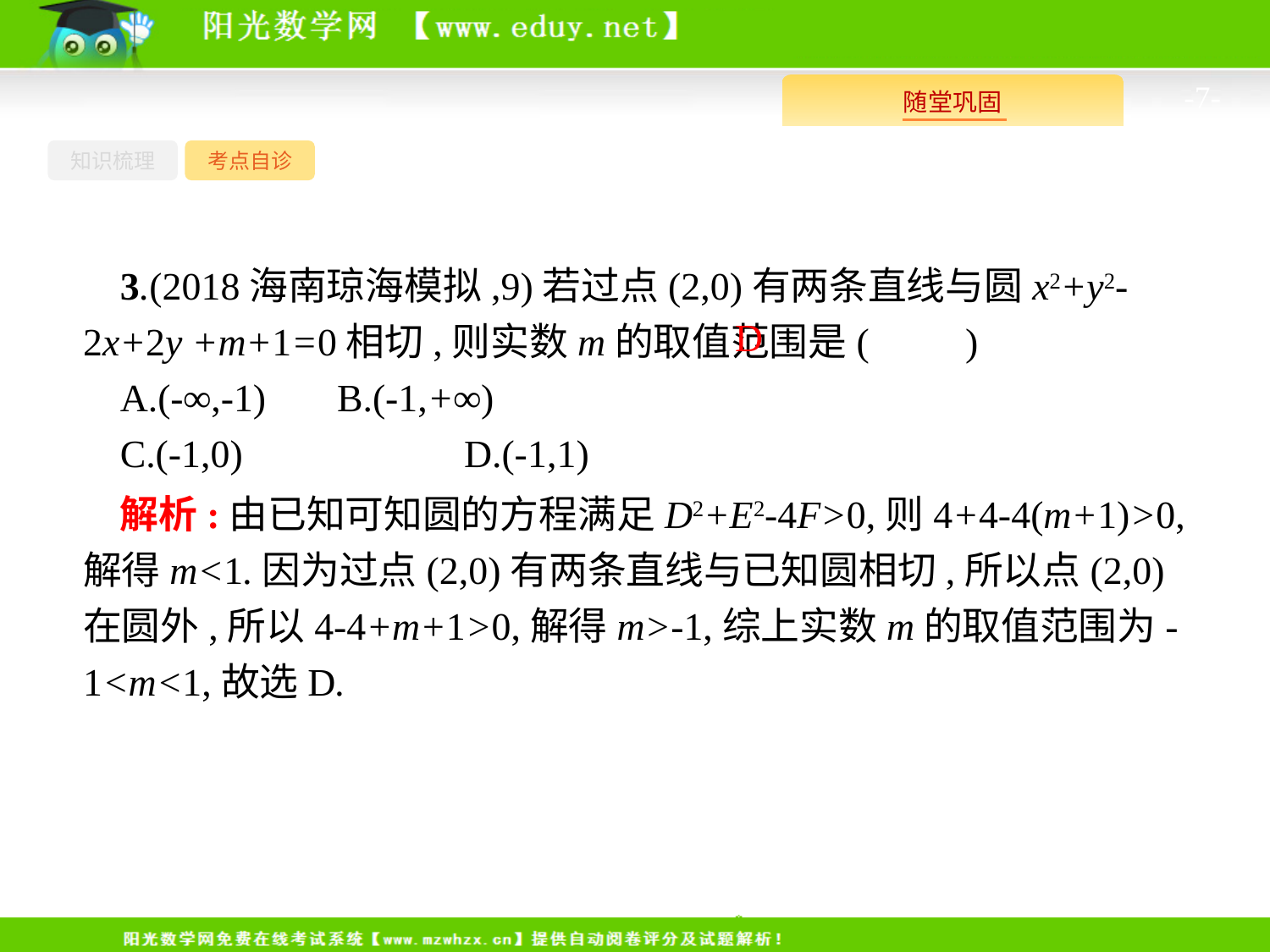

-7-
知识梳理
考点自诊
3.(2018海南琼海模拟,9)若过点(2,0)有两条直线与圆x2+y2-2x+2y +m+1=0相切,则实数m的取值范围是(　　)
A.(-∞,-1)	B.(-1,+∞)
C.(-1,0)		D.(-1,1)
D
解析:由已知可知圆的方程满足D2+E2-4F>0,则4+4-4(m+1)>0,解得m<1.因为过点(2,0)有两条直线与已知圆相切,所以点(2,0)在圆外,所以4-4+m+1>0,解得m>-1,综上实数m的取值范围为-1<m<1,故选D.